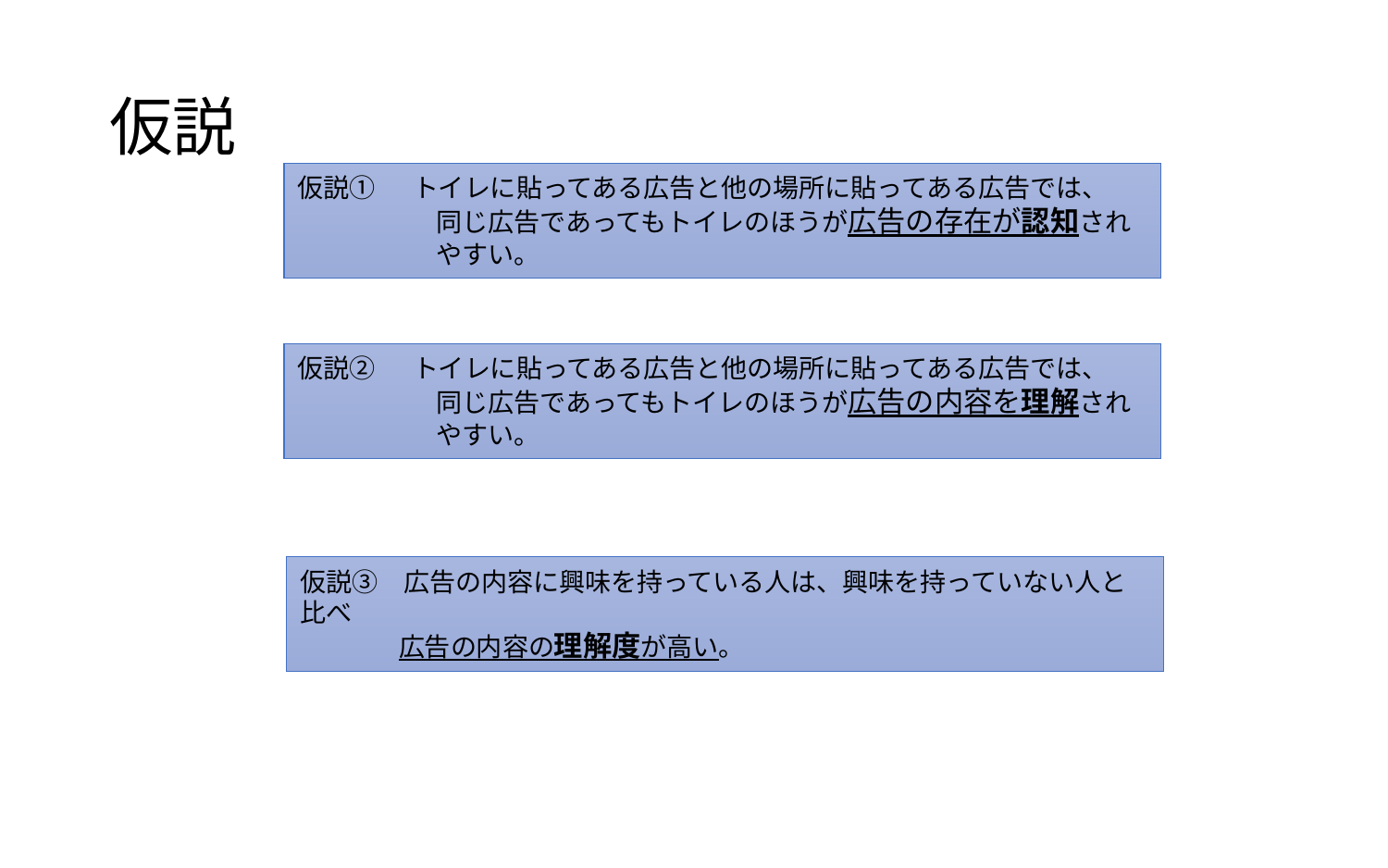

# 仮説
仮説①　  トイレに貼ってある広告と他の場所に貼ってある広告では、
同じ広告であってもトイレのほうが広告の存在が認知されやすい。

仮説②　  トイレに貼ってある広告と他の場所に貼ってある広告では、
同じ広告であってもトイレのほうが広告の内容を理解されやすい。
仮説③　広告の内容に興味を持っている人は、興味を持っていない人と比べ
                広告の内容の理解度が高い。